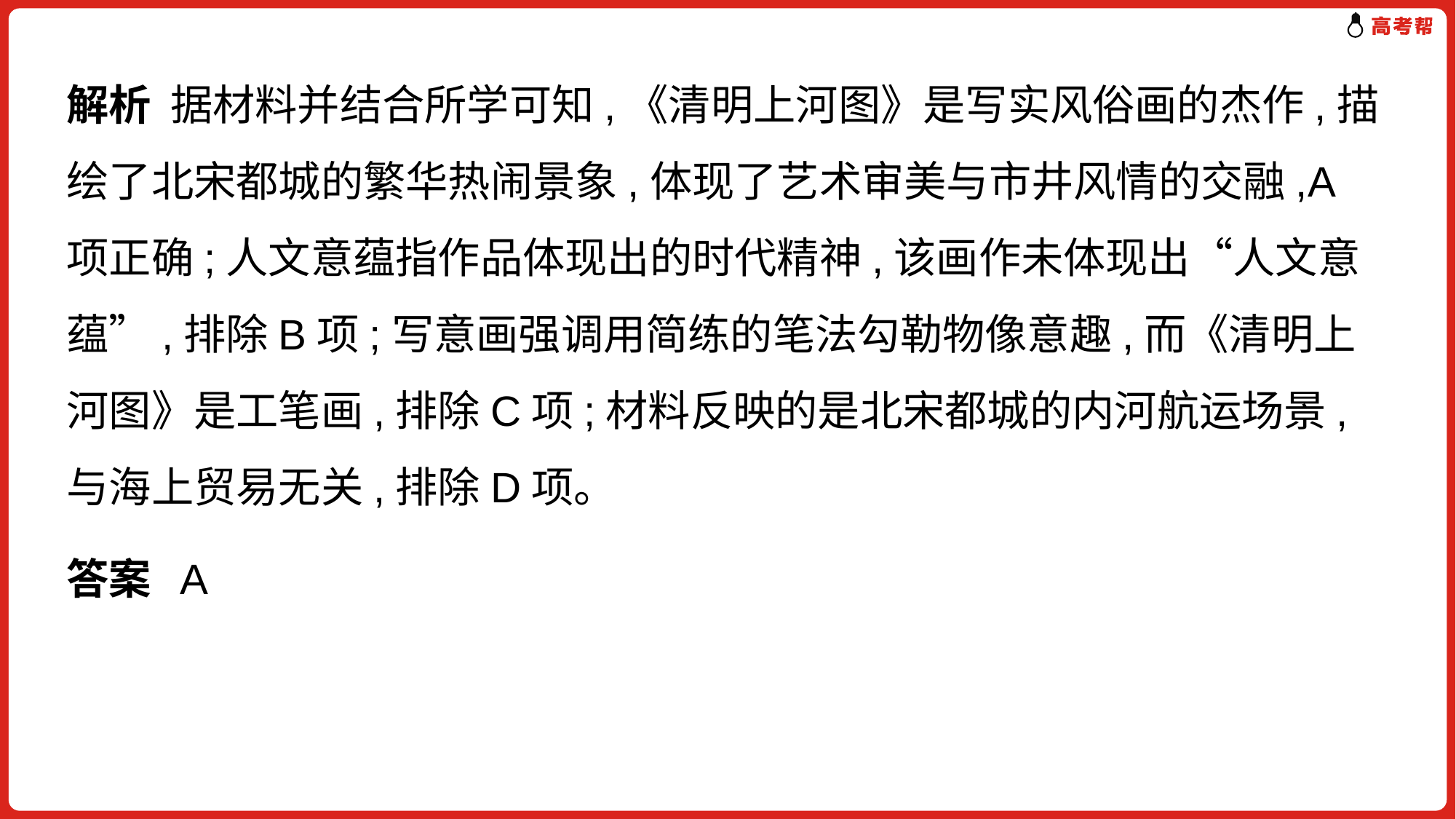

解析  据材料并结合所学可知,《清明上河图》是写实风俗画的杰作,描绘了北宋都城的繁华热闹景象,体现了艺术审美与市井风情的交融,A项正确;人文意蕴指作品体现出的时代精神,该画作未体现出“人文意蕴”,排除B项;写意画强调用简练的笔法勾勒物像意趣,而《清明上河图》是工笔画,排除C项;材料反映的是北宋都城的内河航运场景,与海上贸易无关,排除D项。
答案  A